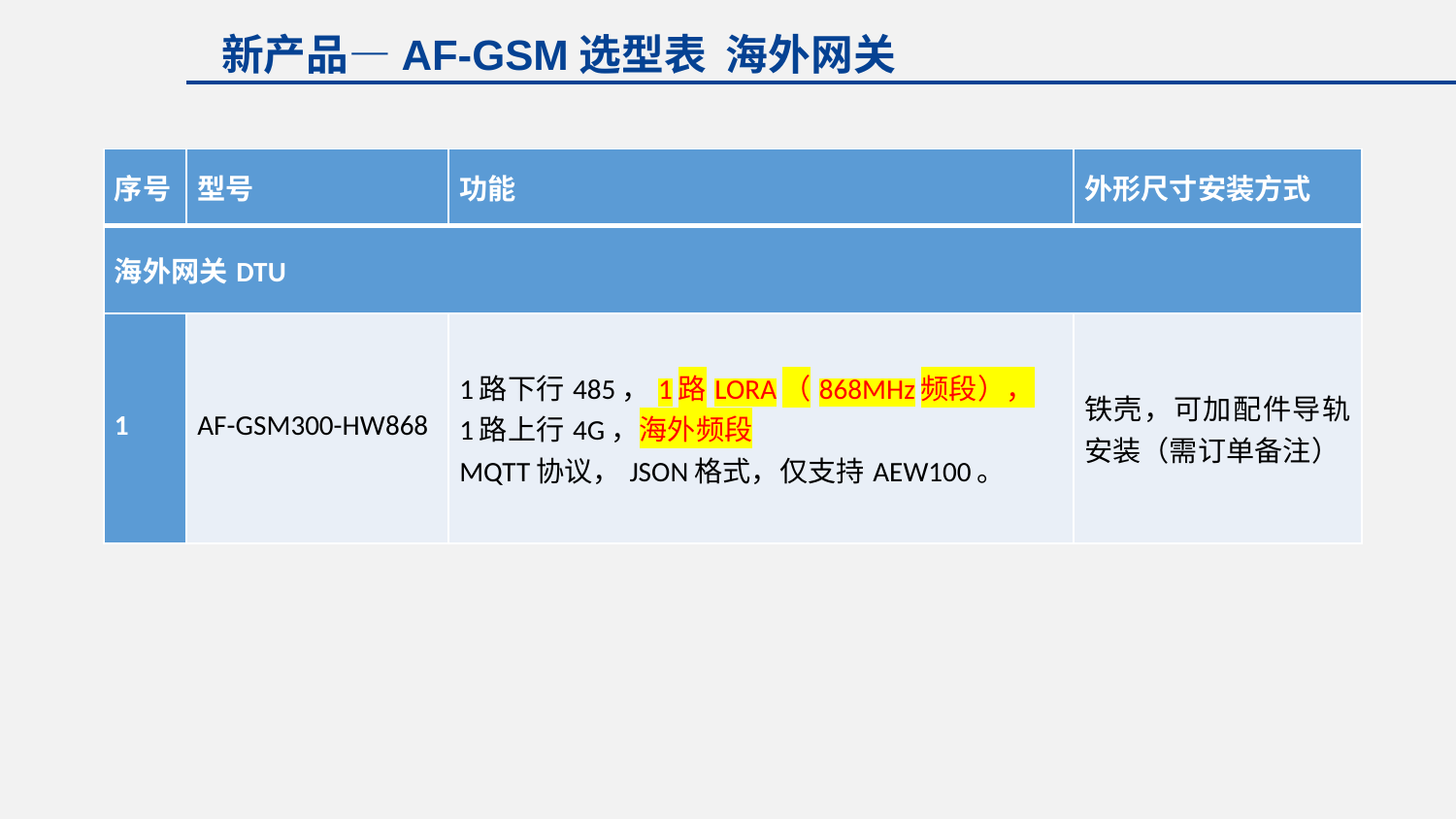

新产品—AF-GSM选型表  海外网关
| 序号 | 型号 | 功能 | 外形尺寸安装方式 |
| --- | --- | --- | --- |
| 海外网关DTU |  |  |  |
| 1 | AF-GSM300-HW868 | 1路下行485，1路LORA（868MHz频段）， 1路上行4G，海外频段 MQTT协议，JSON格式，仅支持AEW100。 | 铁壳，可加配件导轨安装（需订单备注） |